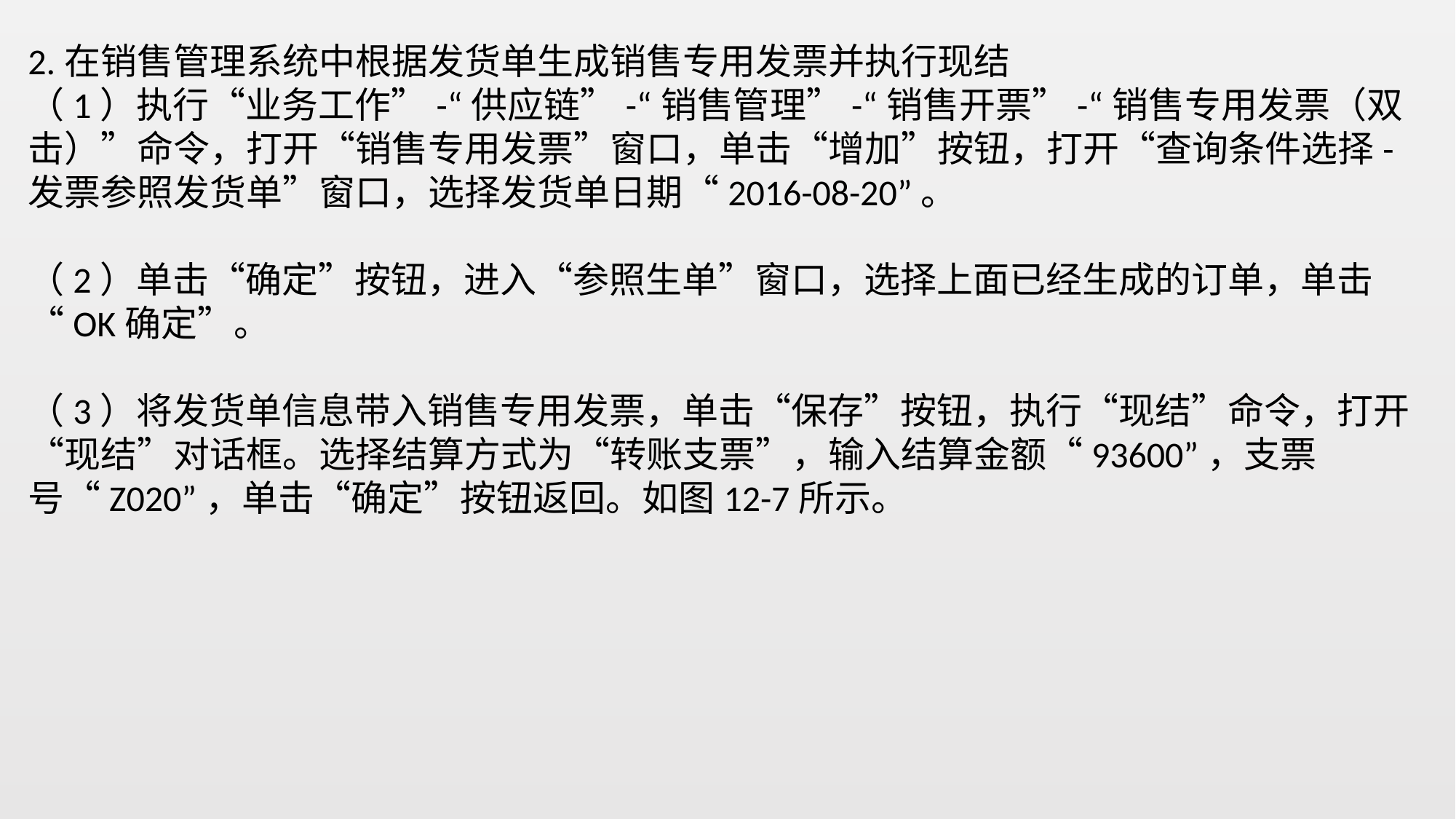

2.在销售管理系统中根据发货单生成销售专用发票并执行现结
（1）执行“业务工作”-“供应链”-“销售管理”-“销售开票”-“销售专用发票（双击）”命令，打开“销售专用发票”窗口，单击“增加”按钮，打开“查询条件选择-发票参照发货单”窗口，选择发货单日期“2016-08-20”。

（2）单击“确定”按钮，进入“参照生单”窗口，选择上面已经生成的订单，单击“OK确定”。

（3）将发货单信息带入销售专用发票，单击“保存”按钮，执行“现结”命令，打开“现结”对话框。选择结算方式为“转账支票”，输入结算金额“93600”，支票号“Z020”，单击“确定”按钮返回。如图12-7所示。